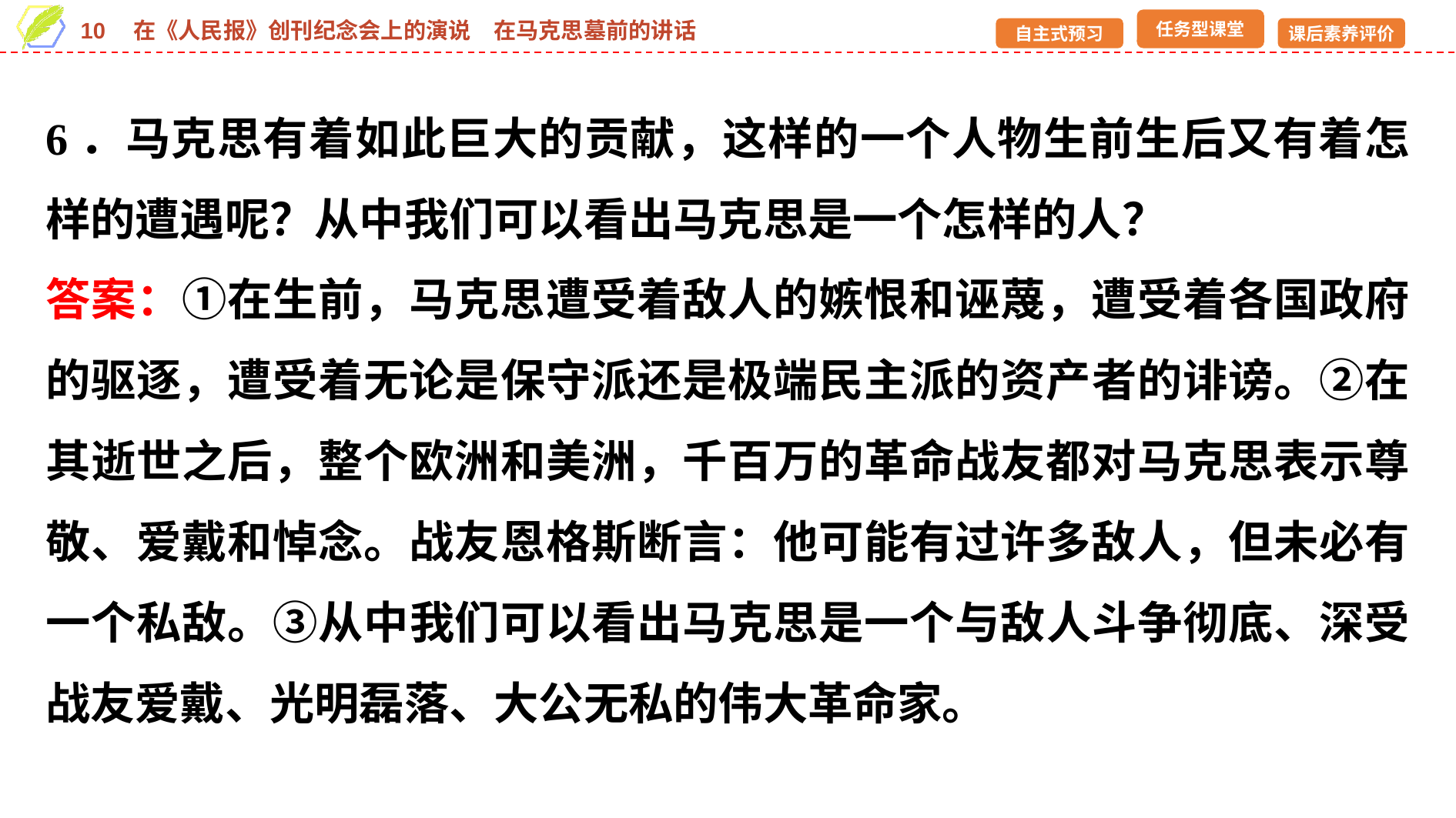

6．马克思有着如此巨大的贡献，这样的一个人物生前生后又有着怎样的遭遇呢？从中我们可以看出马克思是一个怎样的人？
答案：①在生前，马克思遭受着敌人的嫉恨和诬蔑，遭受着各国政府的驱逐，遭受着无论是保守派还是极端民主派的资产者的诽谤。②在其逝世之后，整个欧洲和美洲，千百万的革命战友都对马克思表示尊敬、爱戴和悼念。战友恩格斯断言：他可能有过许多敌人，但未必有一个私敌。③从中我们可以看出马克思是一个与敌人斗争彻底、深受战友爱戴、光明磊落、大公无私的伟大革命家。